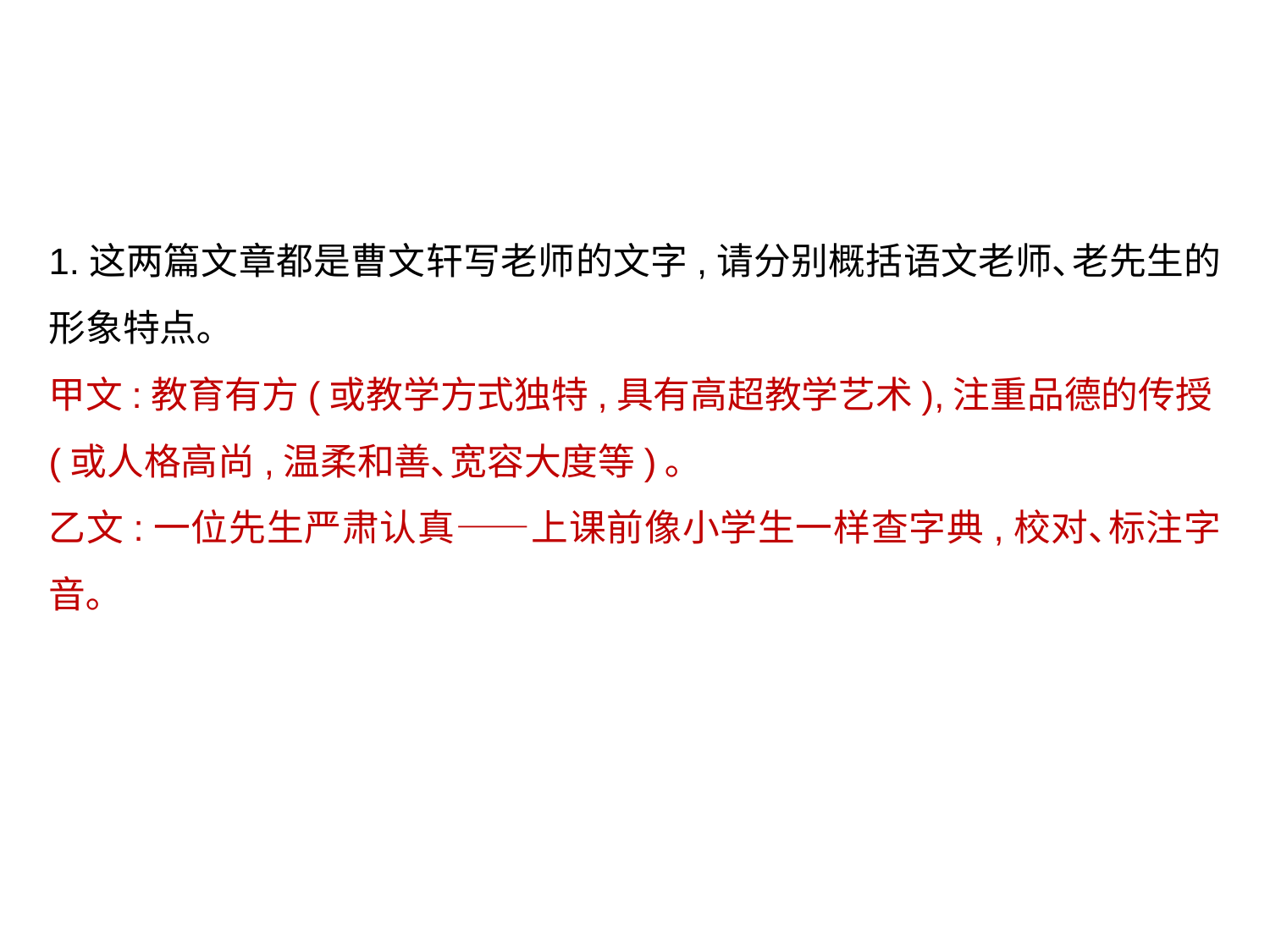

1.这两篇文章都是曹文轩写老师的文字,请分别概括语文老师､老先生的形象特点｡
甲文:教育有方(或教学方式独特,具有高超教学艺术),注重品德的传授(或人格高尚,温柔和善､宽容大度等)｡
乙文:一位先生严肃认真——上课前像小学生一样查字典,校对､标注字音｡